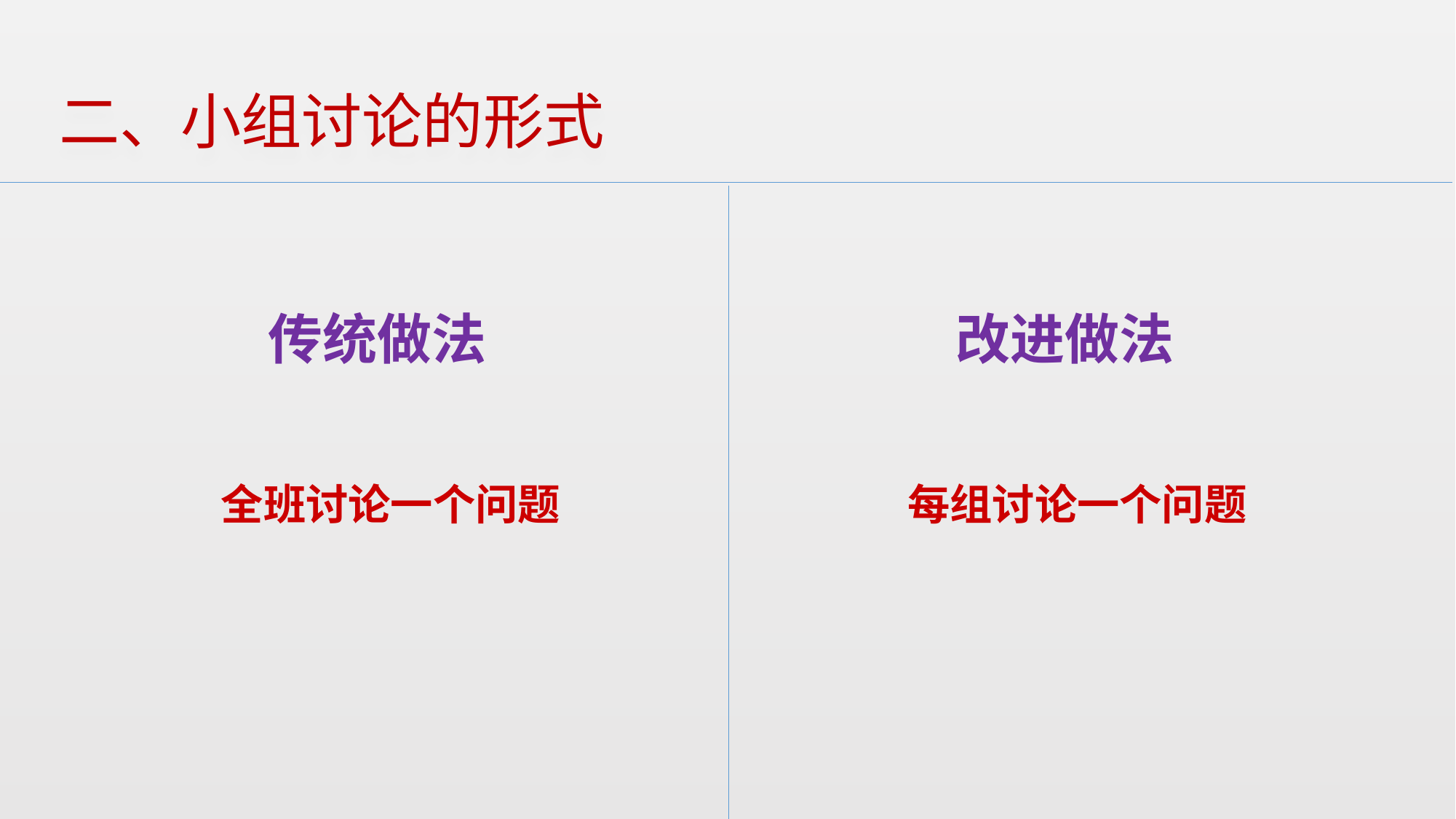

# 二、小组讨论的形式
传统做法
改进做法
全班讨论一个问题
每组讨论一个问题